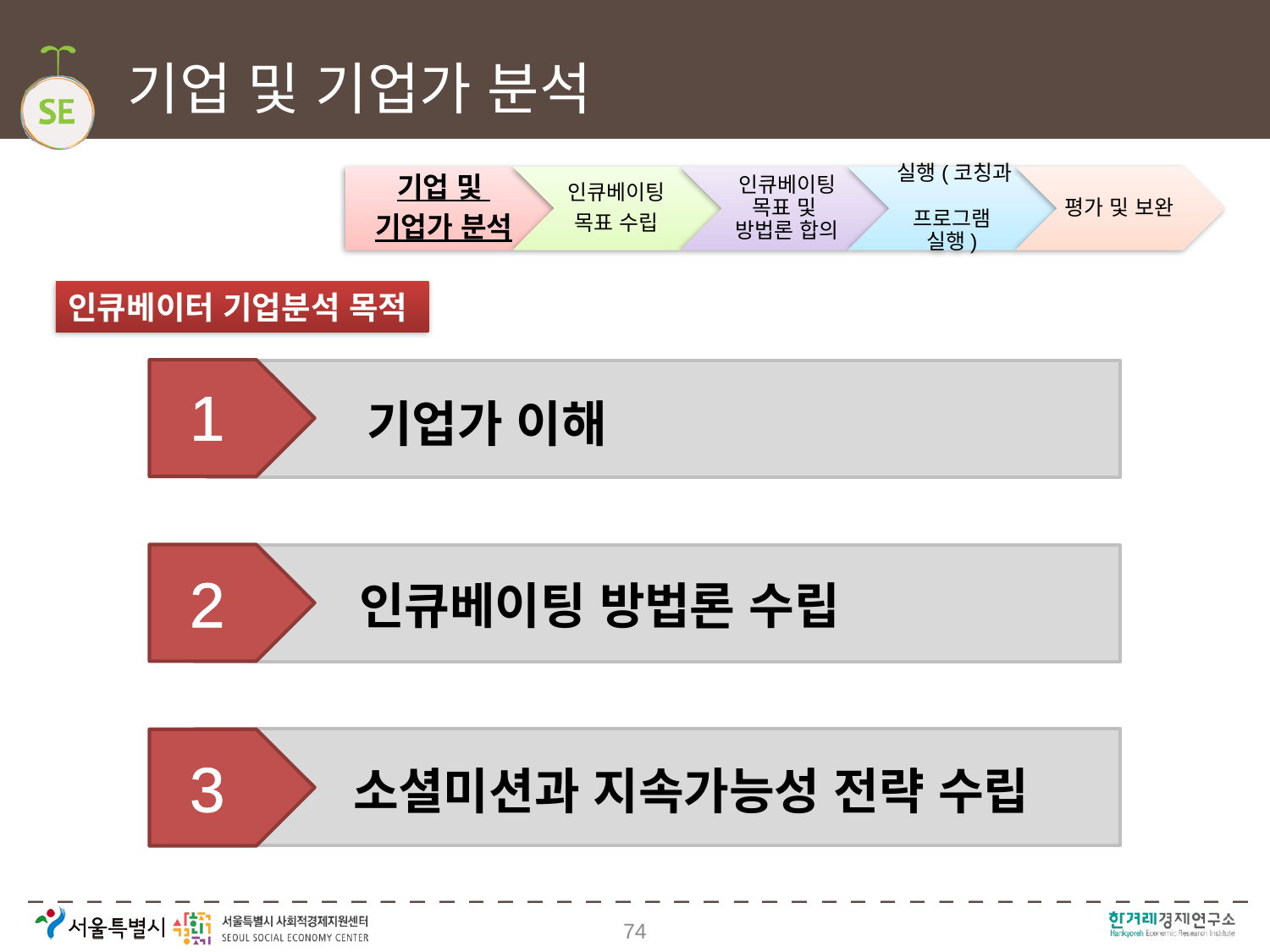

# 기업 및 기업가 분석
기업 및
기업가 분석
인큐베이팅
목표 수립
인큐베이팅
목표 및
방법론 합의
실행(코칭과
프로그램
실행)
평가 및 보완
인큐베이터 기업분석 목적

1
기업가 이해

2
인큐베이팅 방법론 수립

3
소셜미션과 지속가능성 전략 수립
74